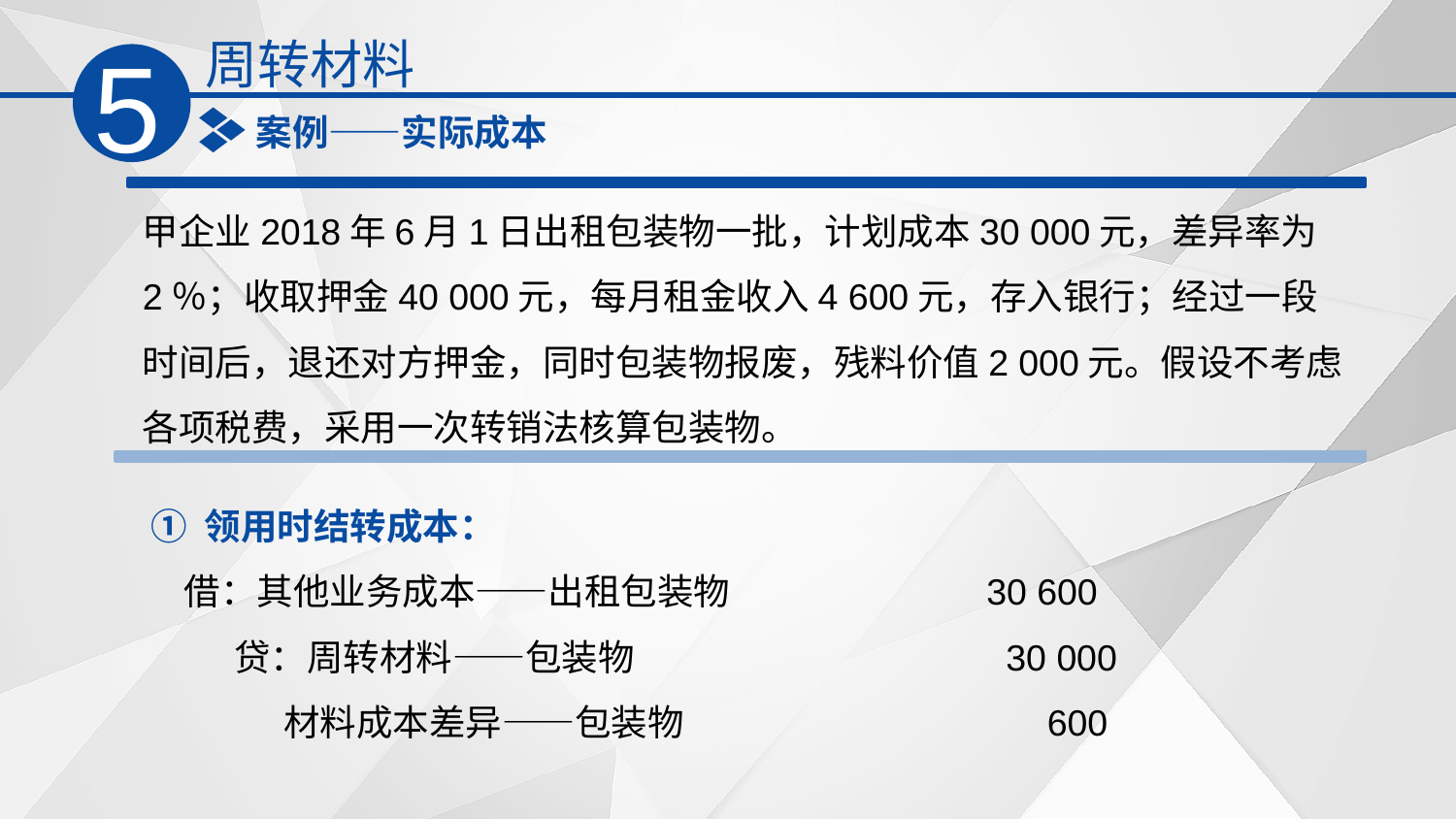

周转材料
5

案例——实际成本

甲企业2018年6月1日出租包装物一批，计划成本30 000元，差异率为2％；收取押金40 000元，每月租金收入4 600元，存入银行；经过一段时间后，退还对方押金，同时包装物报废，残料价值2 000元。假设不考虑各项税费，采用一次转销法核算包装物。

 ① 领用时结转成本：
    借：其他业务成本——出租包装物                              30 600
          贷：周转材料——包装物                                            30 000
                材料成本差异——包装物                                           600